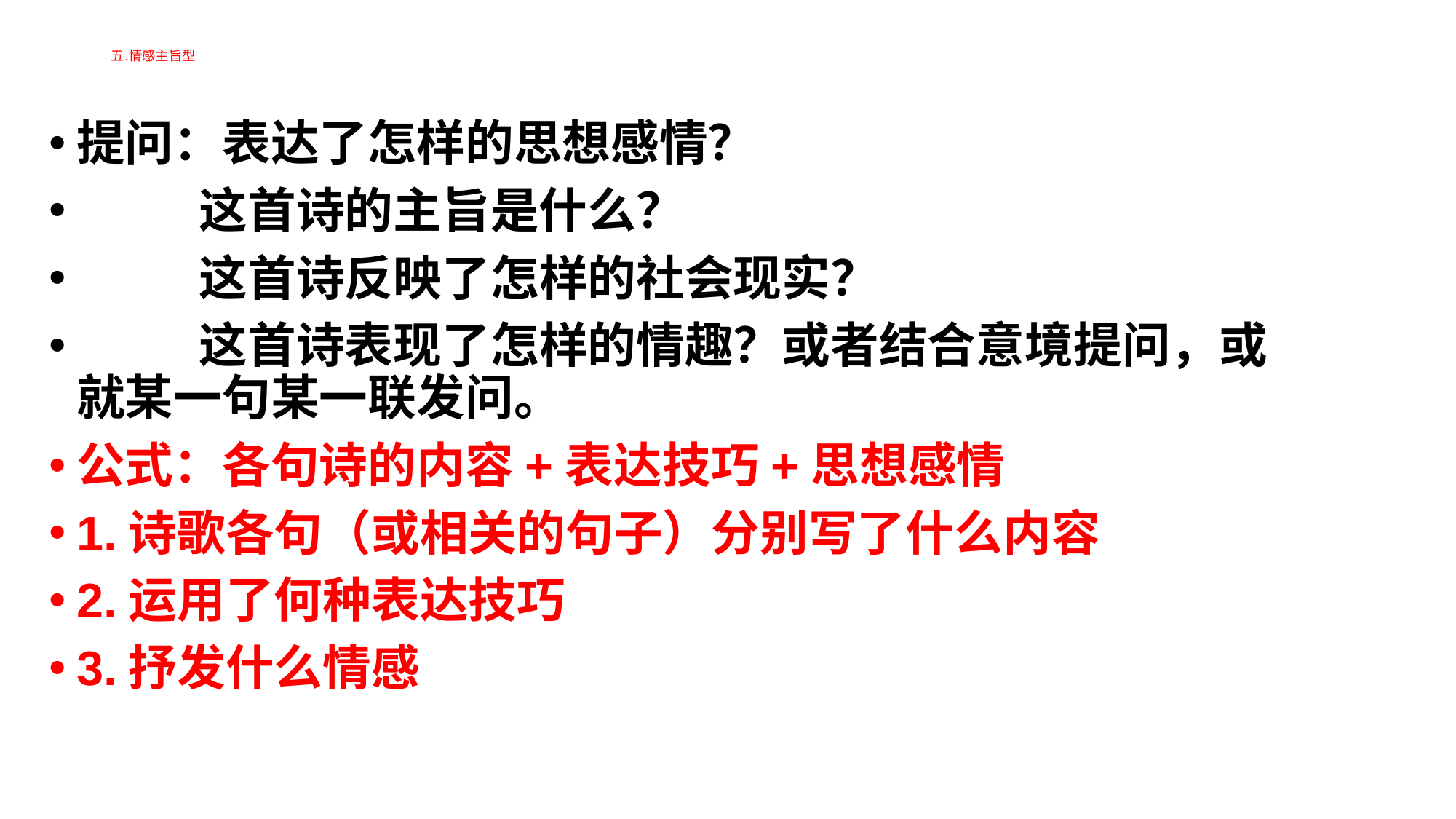

# 五.情感主旨型
提问：表达了怎样的思想感情？
          这首诗的主旨是什么？
          这首诗反映了怎样的社会现实？
          这首诗表现了怎样的情趣？或者结合意境提问，或就某一句某一联发问。
公式：各句诗的内容+表达技巧+思想感情
1.诗歌各句（或相关的句子）分别写了什么内容
2.运用了何种表达技巧
3.抒发什么情感